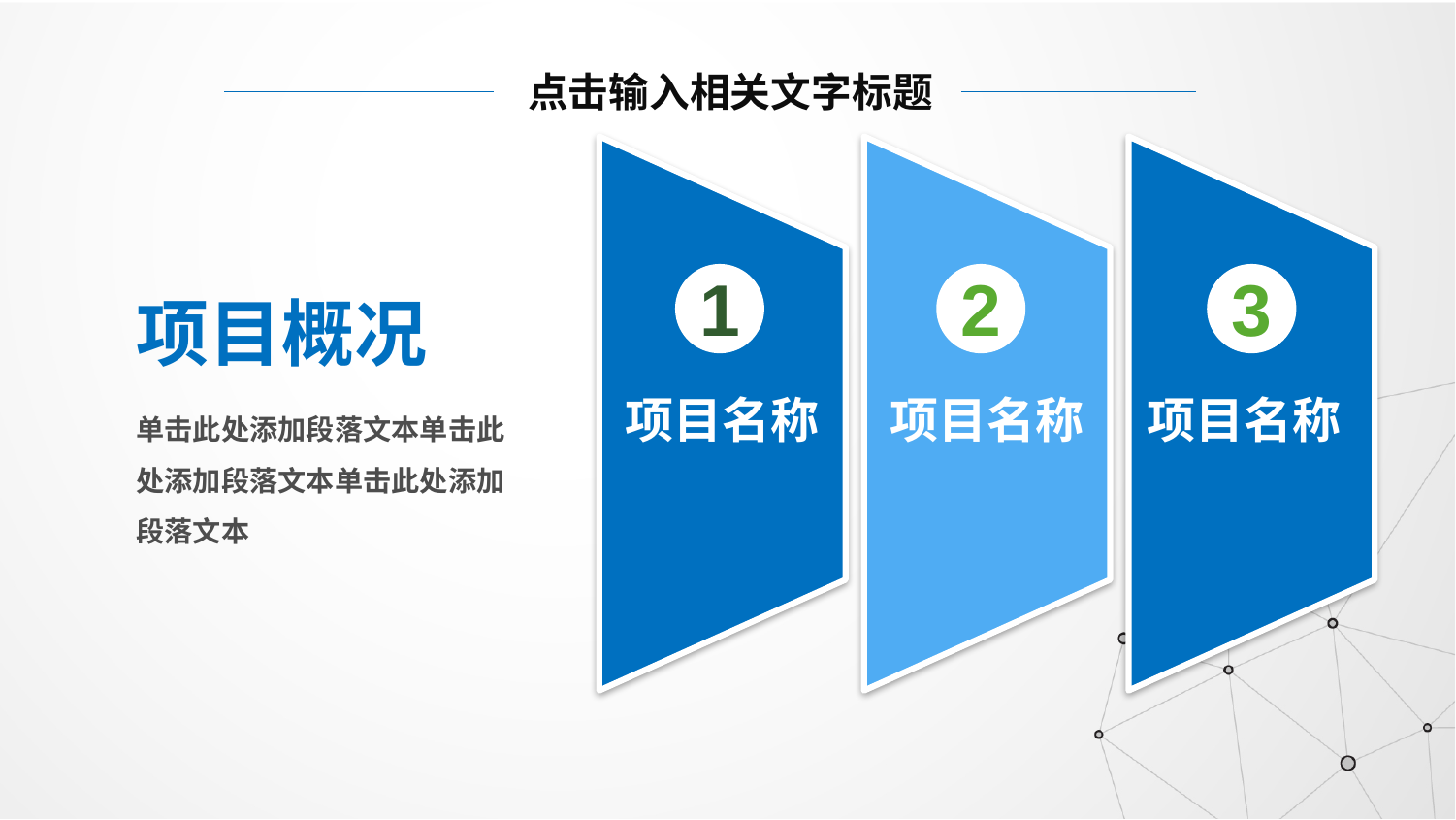

点击输入相关文字标题

1

项目名称

2

项目名称

3

项目名称
项目概况
单击此处添加段落文本单击此处添加段落文本单击此处添加段落文本